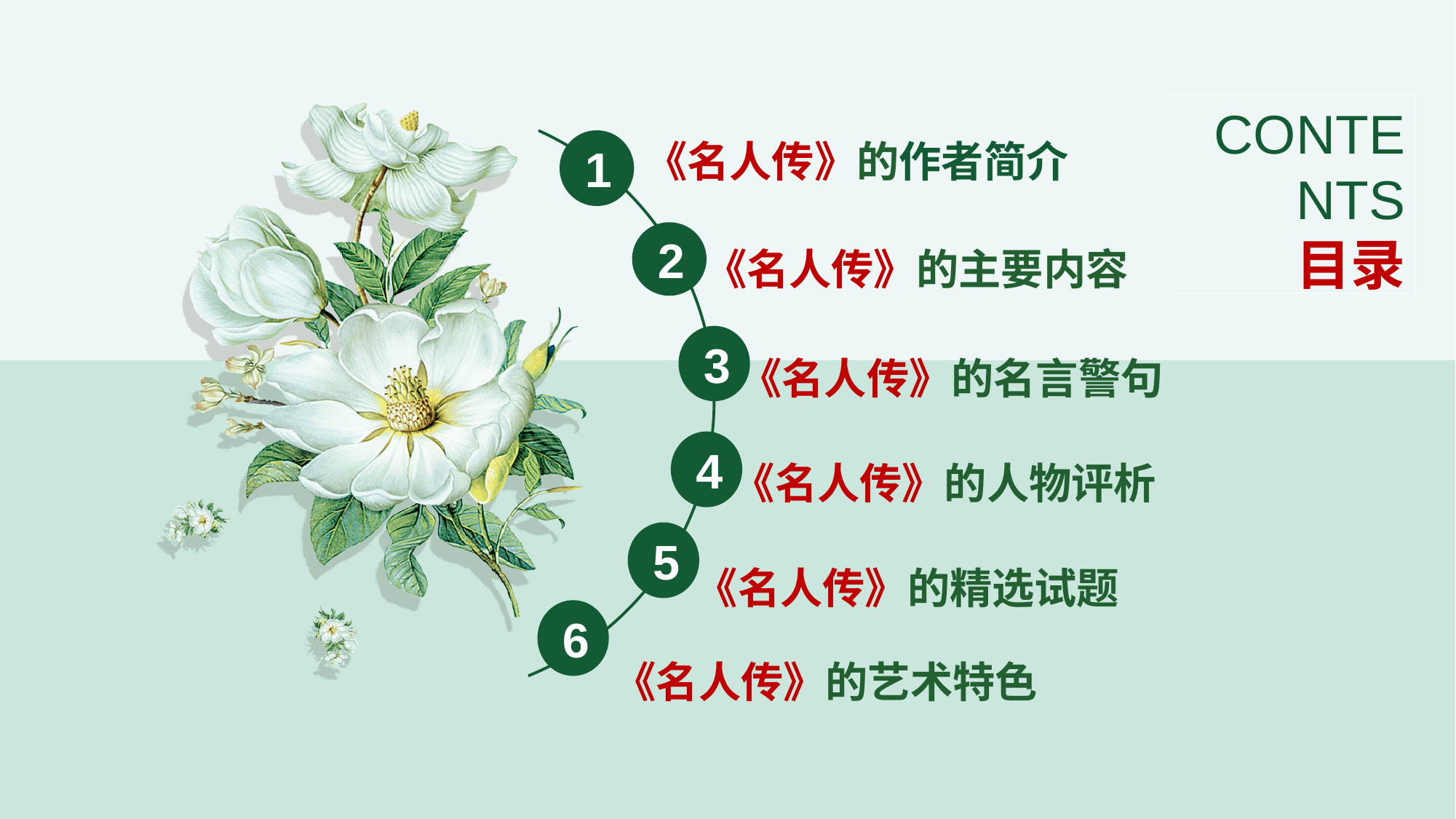

CONTENTS
目录

《名人传》的作者简介
1
2
《名人传》的主要内容
3
《名人传》的名言警句
4
《名人传》的人物评析
5
《名人传》的精选试题
6
《名人传》的艺术特色